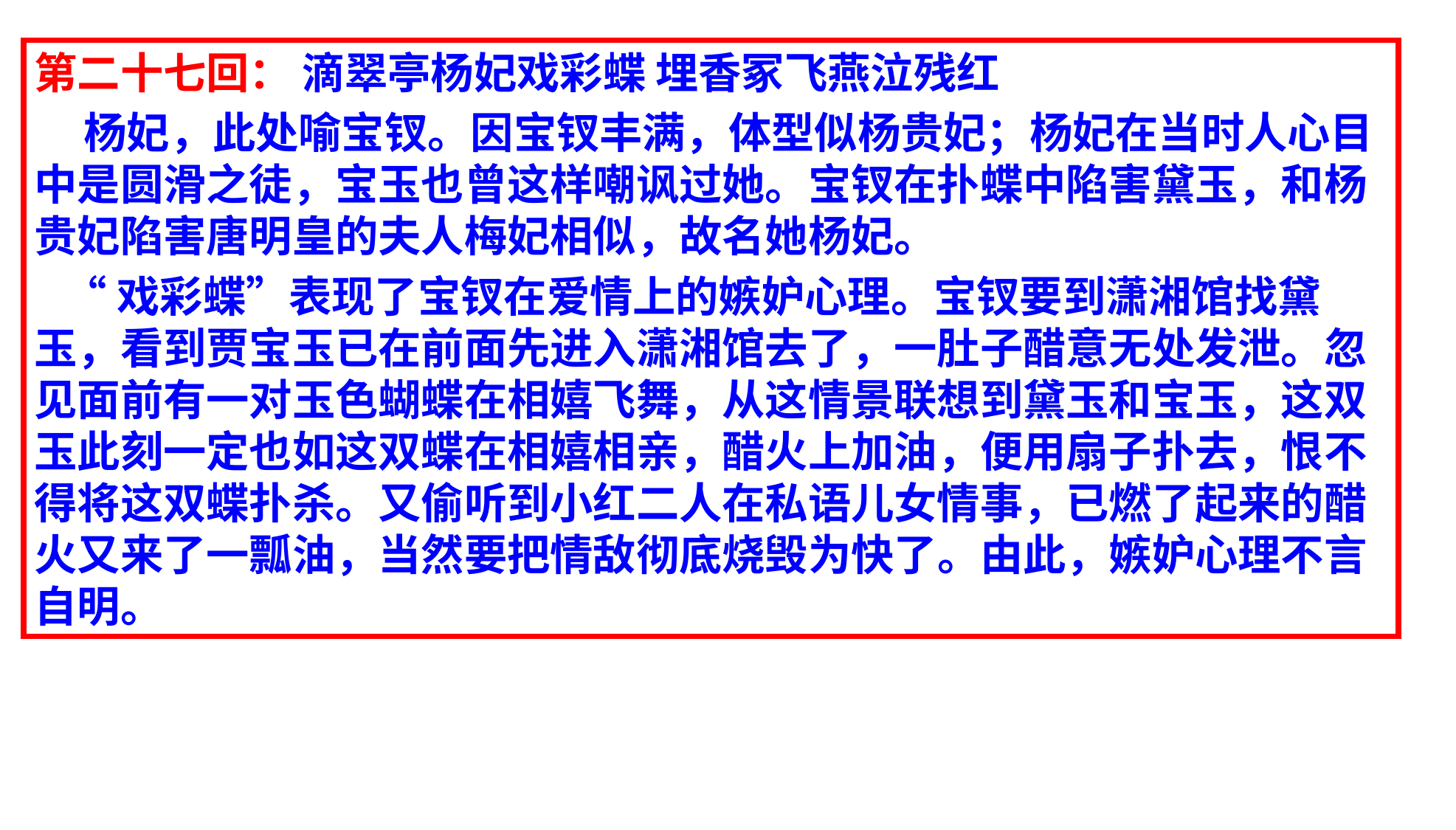

第二十七回： 滴翠亭杨妃戏彩蝶 埋香冢飞燕泣残红
    杨妃，此处喻宝钗。因宝钗丰满，体型似杨贵妃；杨妃在当时人心目中是圆滑之徒，宝玉也曾这样嘲讽过她。宝钗在扑蝶中陷害黛玉，和杨贵妃陷害唐明皇的夫人梅妃相似，故名她杨妃。
   “戏彩蝶”表现了宝钗在爱情上的嫉妒心理。宝钗要到潇湘馆找黛玉，看到贾宝玉已在前面先进入潇湘馆去了，一肚子醋意无处发泄。忽见面前有一对玉色蝴蝶在相嬉飞舞，从这情景联想到黛玉和宝玉，这双玉此刻一定也如这双蝶在相嬉相亲，醋火上加油，便用扇子扑去，恨不得将这双蝶扑杀。又偷听到小红二人在私语儿女情事，已燃了起来的醋火又来了一瓢油，当然要把情敌彻底烧毁为快了。由此，嫉妒心理不言自明。